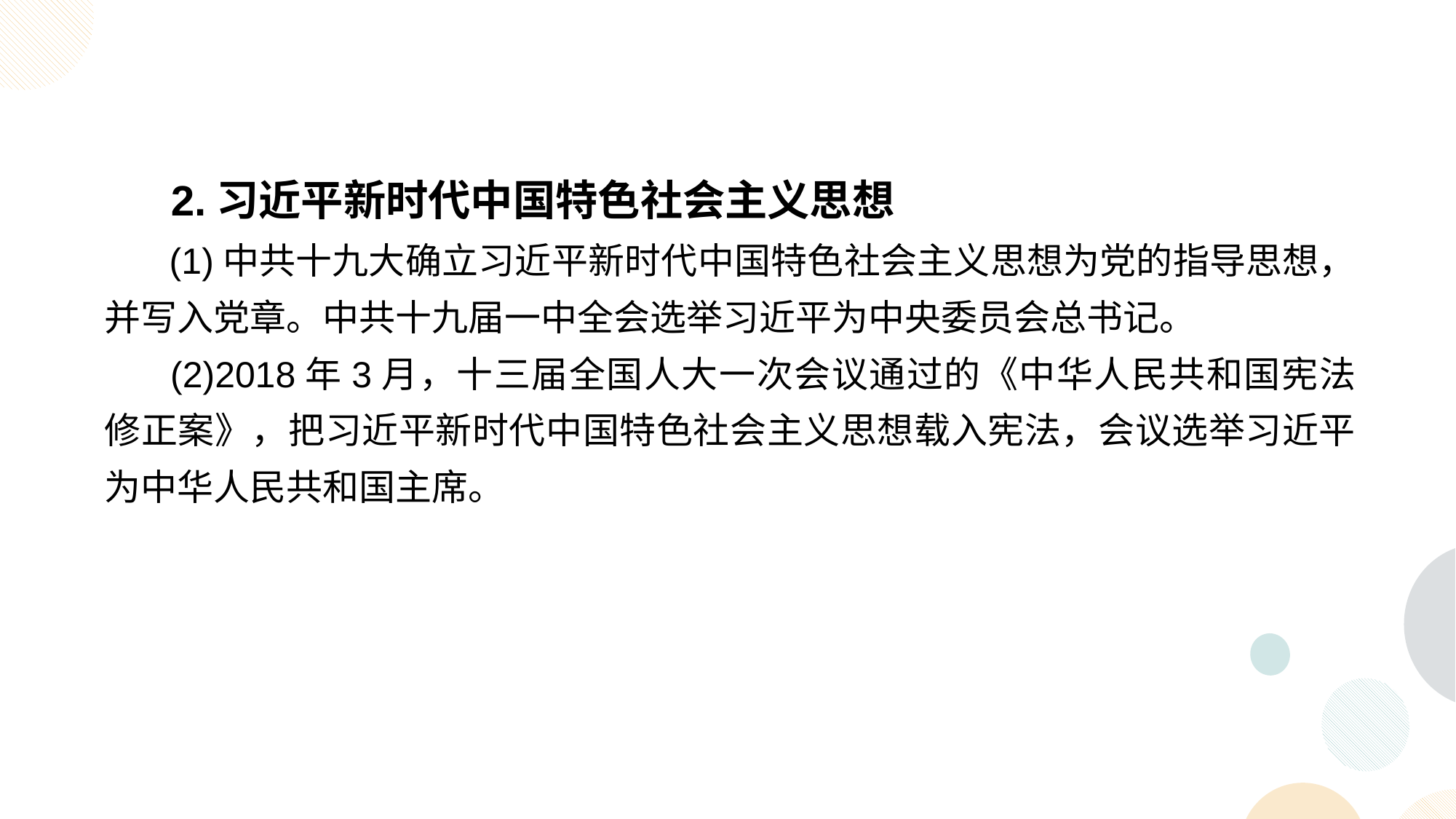

2.习近平新时代中国特色社会主义思想
 (1)中共十九大确立习近平新时代中国特色社会主义思想为党的指导思想，并写入党章。中共十九届一中全会选举习近平为中央委员会总书记。
 (2)2018年3月，十三届全国人大一次会议通过的《中华人民共和国宪法修正案》，把习近平新时代中国特色社会主义思想载入宪法，会议选举习近平为中华人民共和国主席。